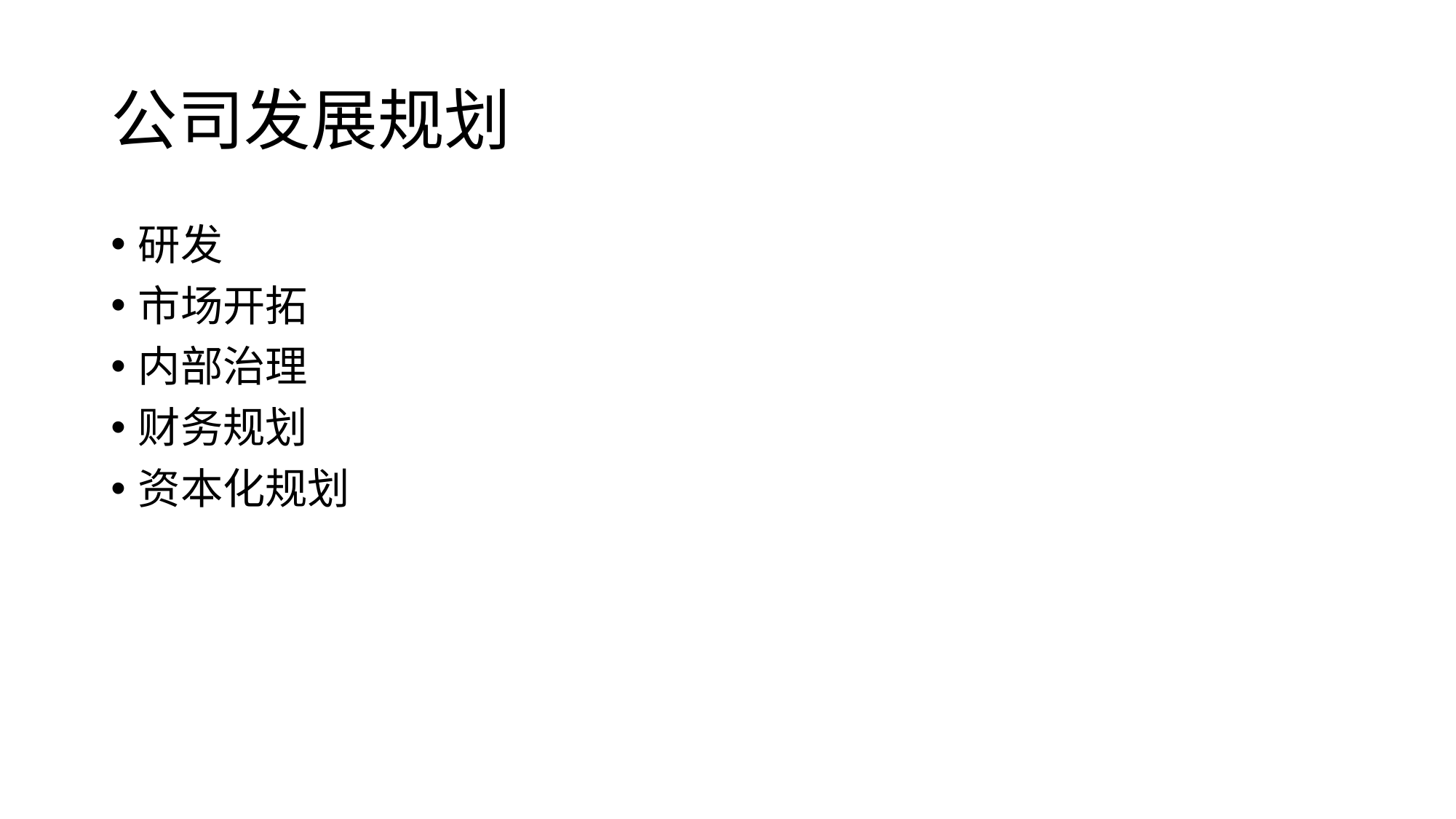

# 公司发展规划
研发
市场开拓
内部治理
财务规划
资本化规划